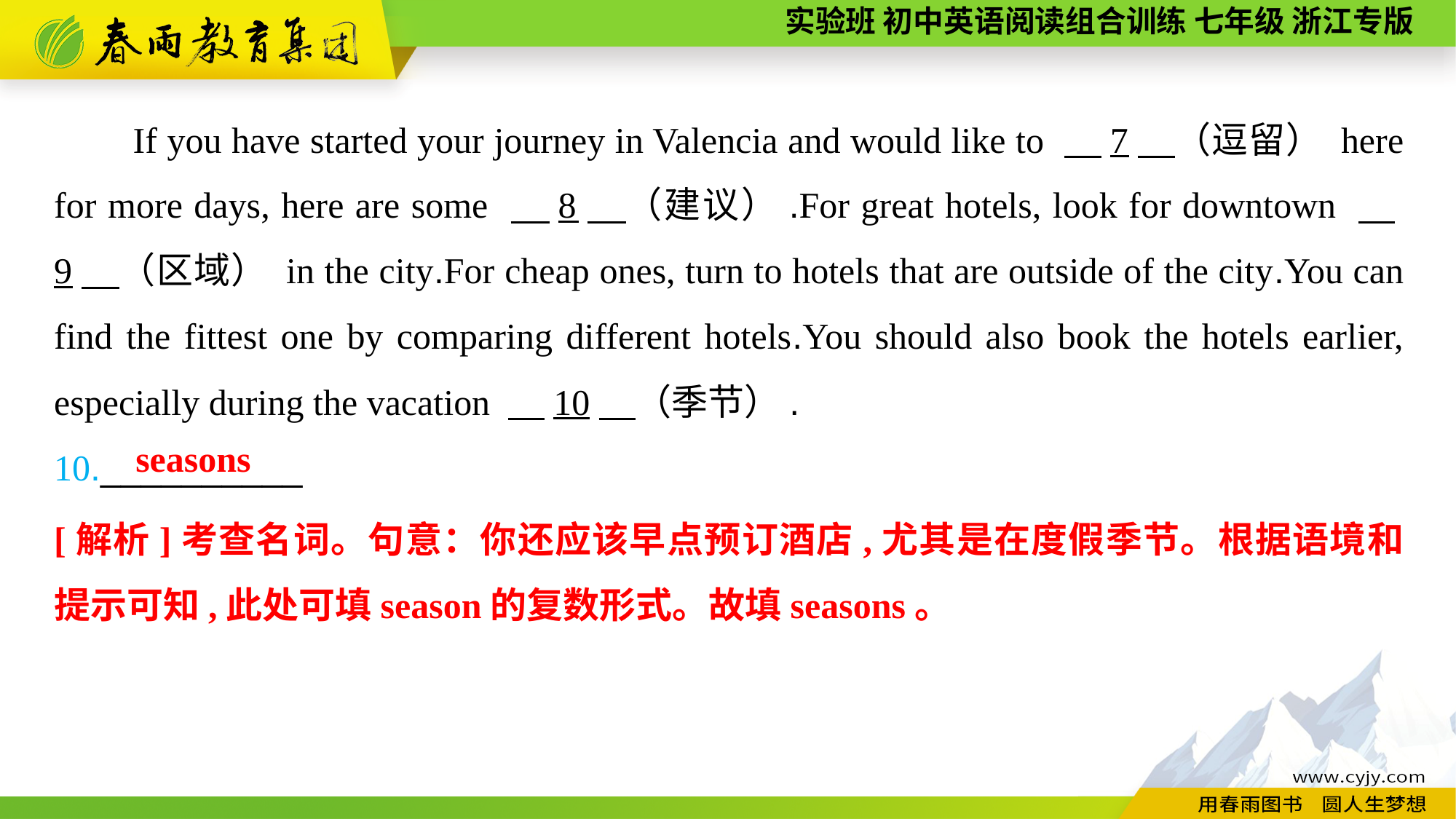

If you have started your journey in Valencia and would like to 　7　（逗留） here for more days, here are some 　8　（建议）.For great hotels, look for downtown 　9　（区域） in the city.For cheap ones, turn to hotels that are outside of the city.You can find the fittest one by comparing different hotels.You should also book the hotels earlier, especially during the vacation 　10　（季节）.
10.__________
seasons
[解析]考查名词。句意：你还应该早点预订酒店,尤其是在度假季节。根据语境和提示可知,此处可填season的复数形式。故填seasons。